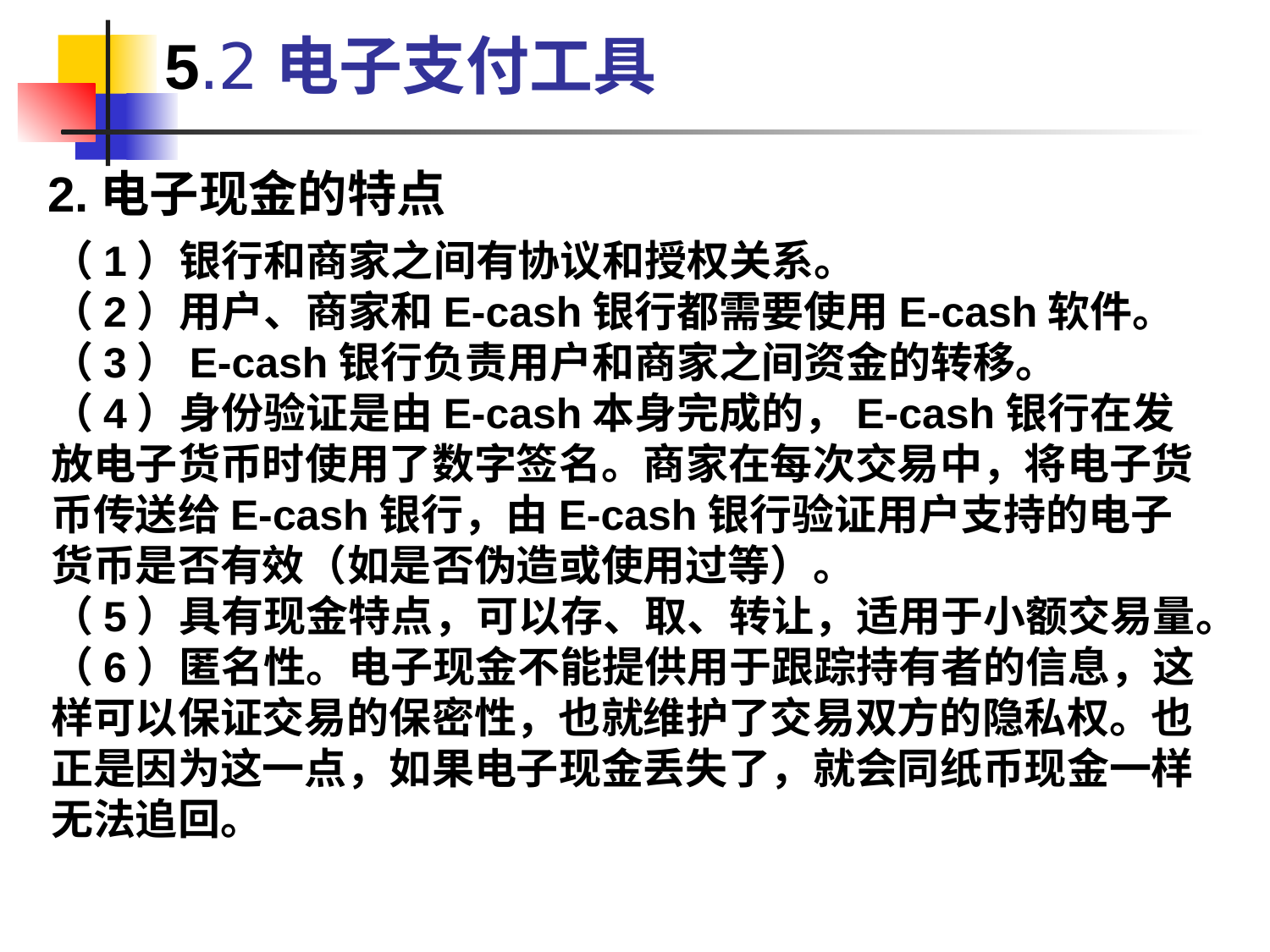

5.2电子支付工具

2.电子现金的特点
（1）银行和商家之间有协议和授权关系。
（2）用户、商家和E-cash银行都需要使用E-cash软件。
（3）E-cash银行负责用户和商家之间资金的转移。
（4）身份验证是由E-cash本身完成的，E-cash银行在发放电子货币时使用了数字签名。商家在每次交易中，将电子货币传送给E-cash银行，由E-cash银行验证用户支持的电子货币是否有效（如是否伪造或使用过等）。
（5）具有现金特点，可以存、取、转让，适用于小额交易量。
（6）匿名性。电子现金不能提供用于跟踪持有者的信息，这样可以保证交易的保密性，也就维护了交易双方的隐私权。也正是因为这一点，如果电子现金丢失了，就会同纸币现金一样无法追回。